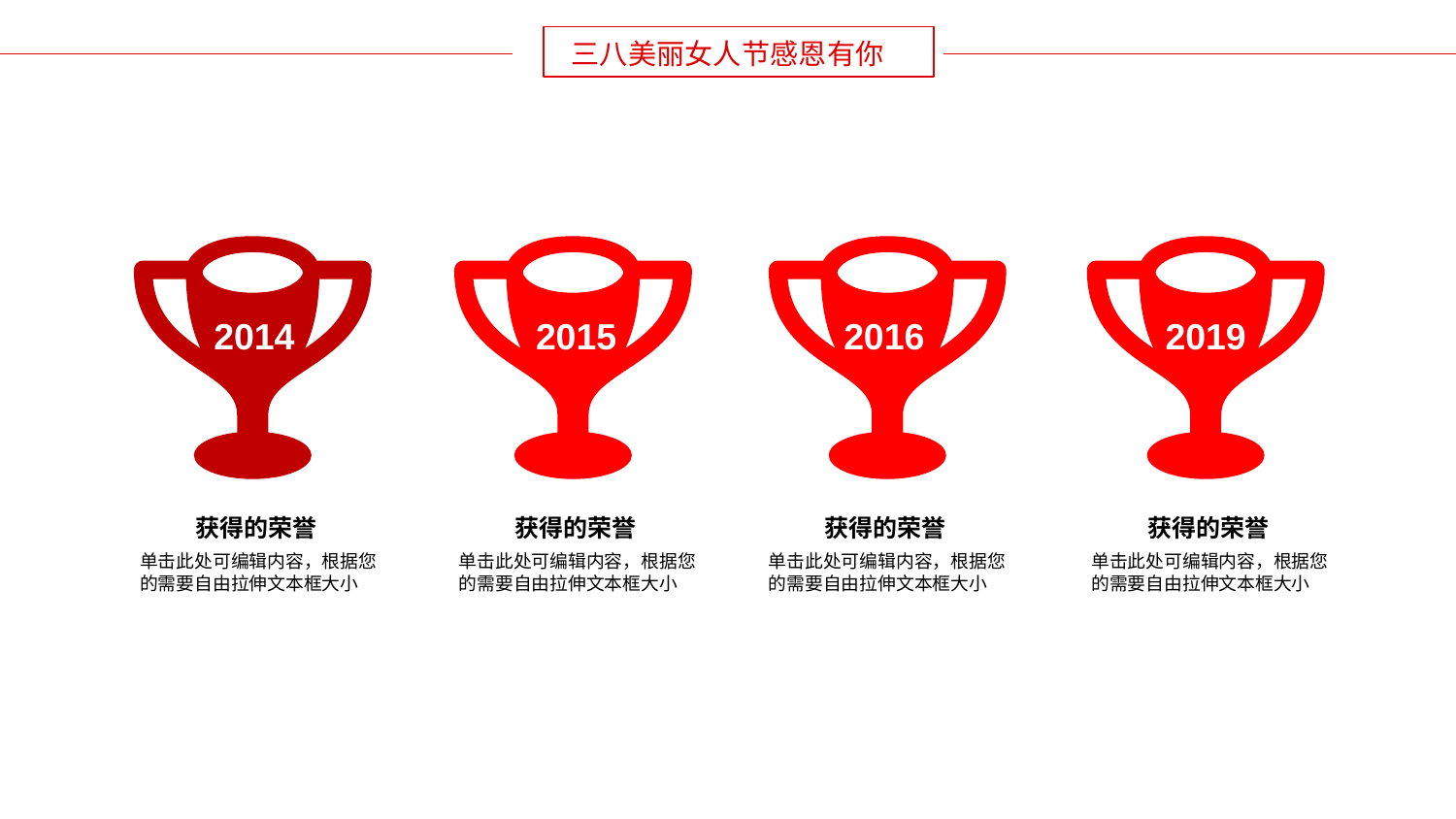

三八美丽女人节感恩有你

2014
2015
2016
2019
获得的荣誉
获得的荣誉
获得的荣誉
获得的荣誉
单击此处可编辑内容，根据您的需要自由拉伸文本框大小
单击此处可编辑内容，根据您的需要自由拉伸文本框大小
单击此处可编辑内容，根据您的需要自由拉伸文本框大小
单击此处可编辑内容，根据您的需要自由拉伸文本框大小